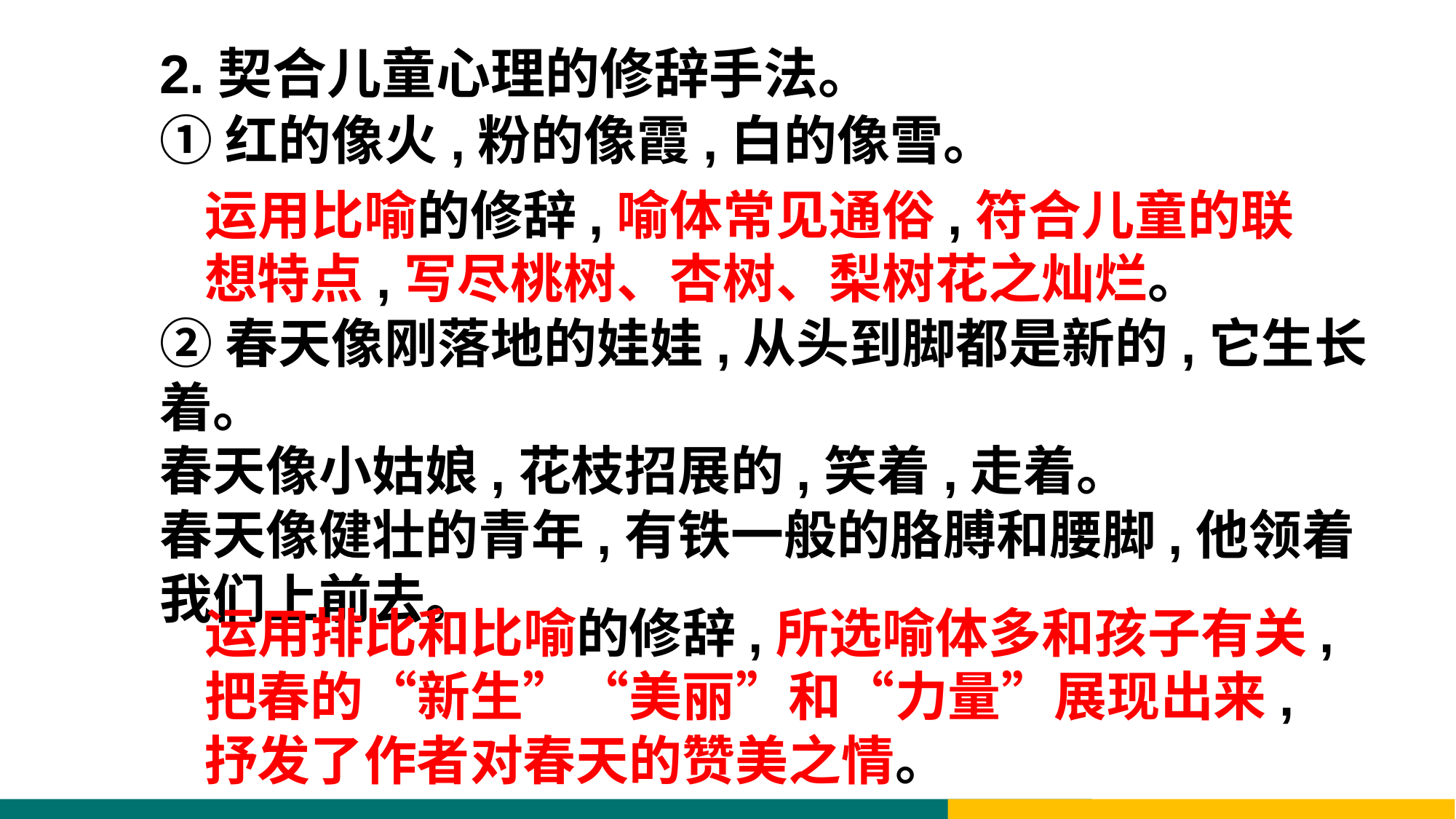

2.契合儿童心理的修辞手法。
①红的像火,粉的像霞,白的像雪。
运用比喻的修辞,喻体常见通俗,符合儿童的联想特点,写尽桃树、杏树、梨树花之灿烂。
②春天像刚落地的娃娃,从头到脚都是新的,它生长着。
春天像小姑娘,花枝招展的,笑着,走着。
春天像健壮的青年,有铁一般的胳膊和腰脚,他领着我们上前去。
运用排比和比喻的修辞,所选喻体多和孩子有关,把春的“新生”“美丽”和“力量”展现出来,抒发了作者对春天的赞美之情。